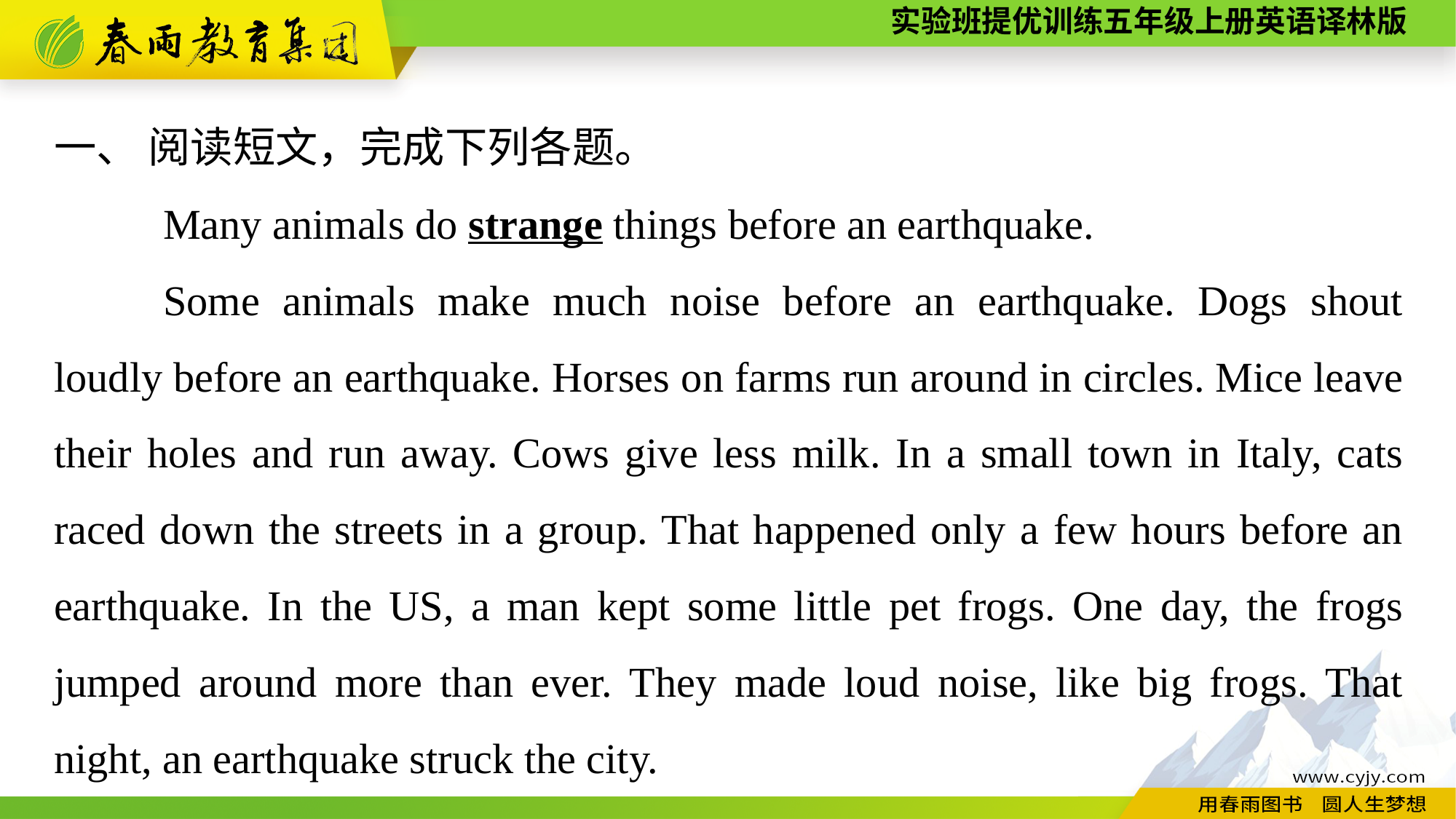

一、 阅读短文，完成下列各题。
	Many animals do strange things before an earthquake.
	Some animals make much noise before an earthquake. Dogs shout loudly before an earthquake. Horses on farms run around in circles. Mice leave their holes and run away. Cows give less milk. In a small town in Italy, cats raced down the streets in a group. That happened only a few hours before an earthquake. In the US, a man kept some little pet frogs. One day, the frogs jumped around more than ever. They made loud noise, like big frogs. That night, an earthquake struck the city.